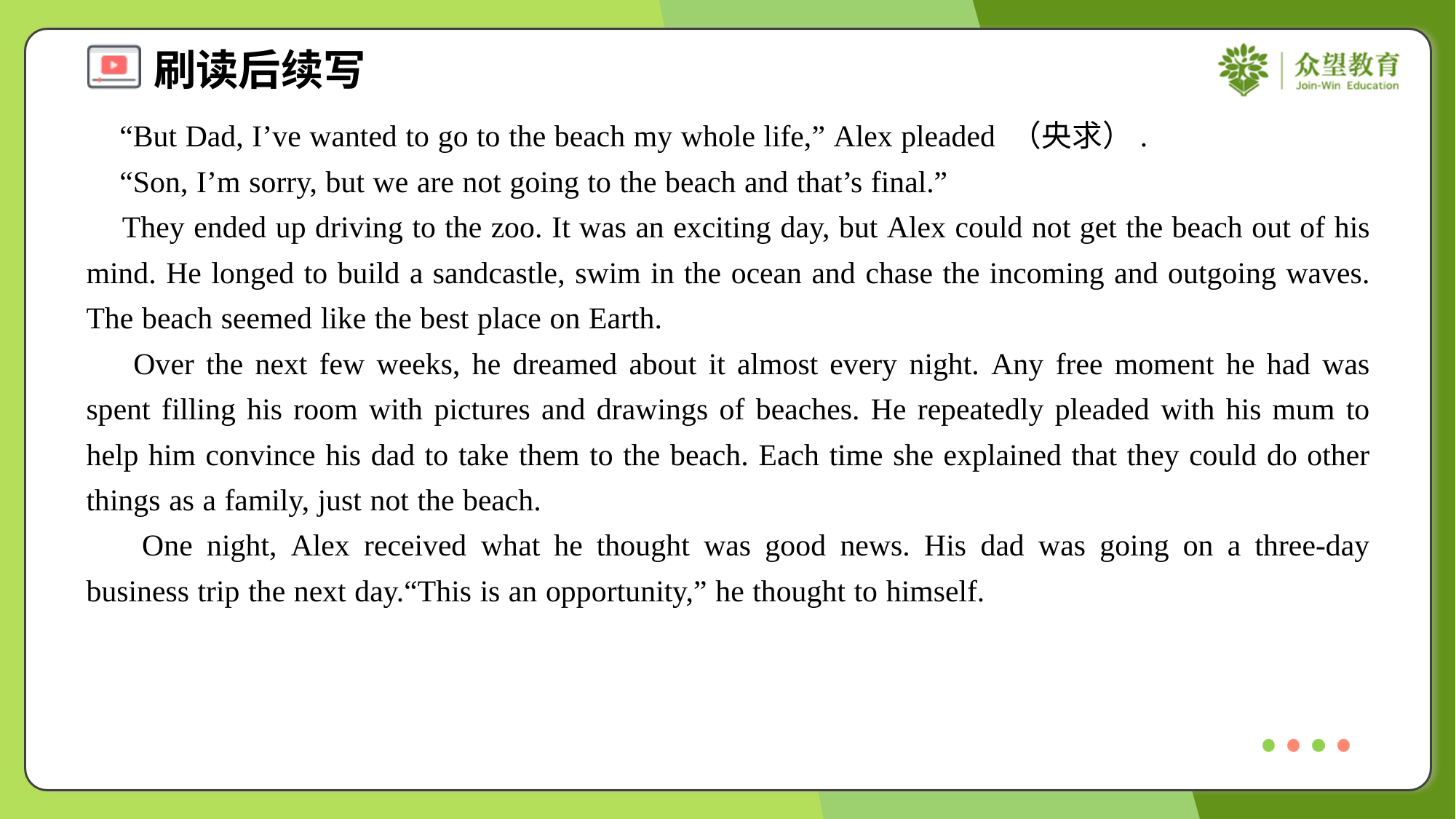

“But Dad, I’ve wanted to go to the beach my whole life,” Alex pleaded （央求）.
    “Son, I’m sorry, but we are not going to the beach and that’s final.”
    They ended up driving to the zoo. It was an exciting day, but Alex could not get the beach out of his mind. He longed to build a sandcastle, swim in the ocean and chase the incoming and outgoing waves. The beach seemed like the best place on Earth.
    Over the next few weeks, he dreamed about it almost every night. Any free moment he had was spent filling his room with pictures and drawings of beaches. He repeatedly pleaded with his mum to help him convince his dad to take them to the beach. Each time she explained that they could do other things as a family, just not the beach.
    One night, Alex received what he thought was good news. His dad was going on a three-day business trip the next day.“This is an opportunity,” he thought to himself.